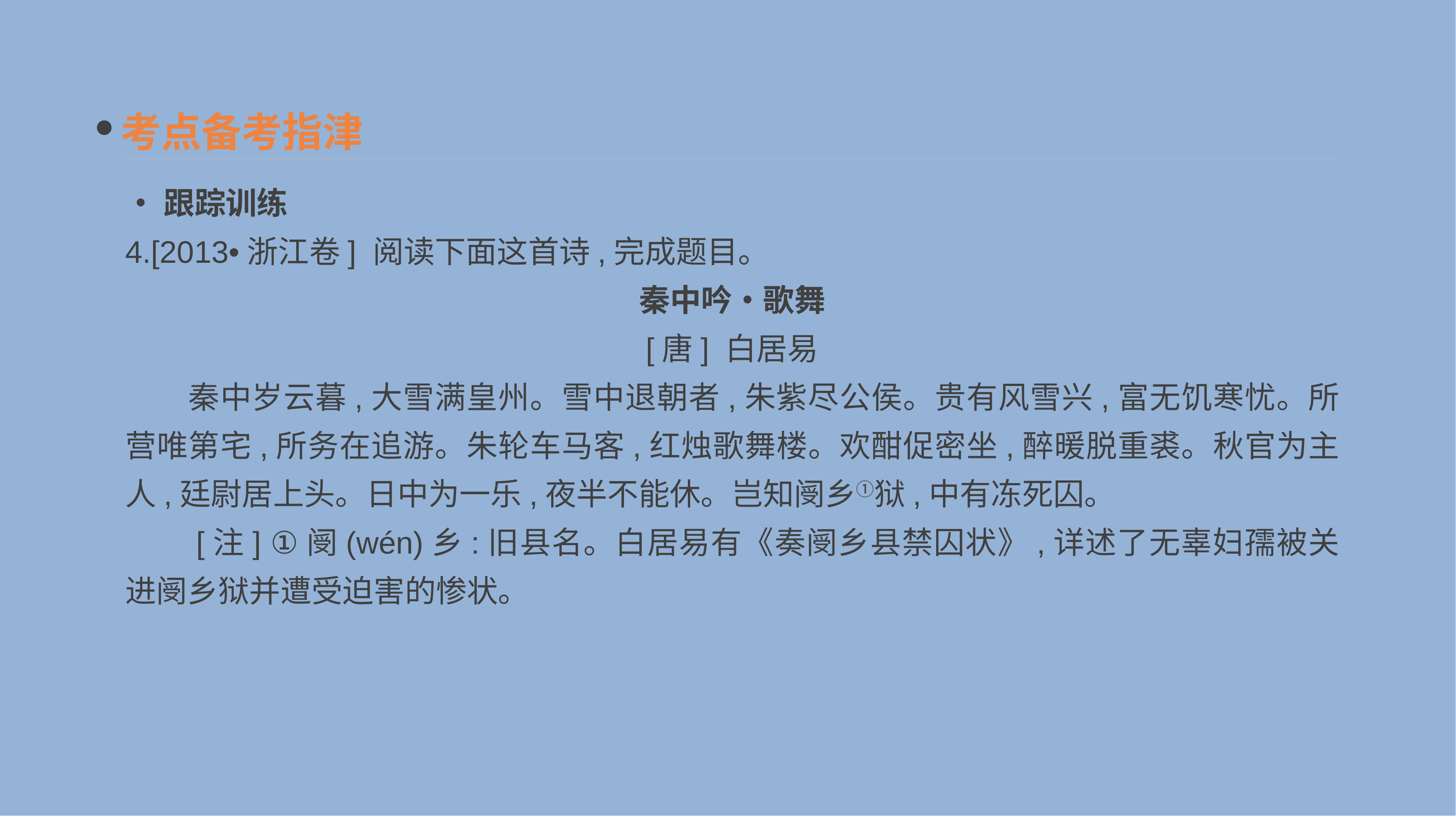

考点备考指津

•跟踪训练
4.[2013•浙江卷] 阅读下面这首诗,完成题目。
秦中吟•歌舞
[唐] 白居易
　　秦中岁云暮,大雪满皇州。雪中退朝者,朱紫尽公侯。贵有风雪兴,富无饥寒忧。所营唯第宅,所务在追游。朱轮车马客,红烛歌舞楼。欢酣促密坐,醉暖脱重裘。秋官为主人,廷尉居上头。日中为一乐,夜半不能休。岂知阌乡①狱,中有冻死囚。
　　[注] ①阌(wén)乡:旧县名。白居易有《奏阌乡县禁囚状》,详述了无辜妇孺被关进阌乡狱并遭受迫害的惨状。